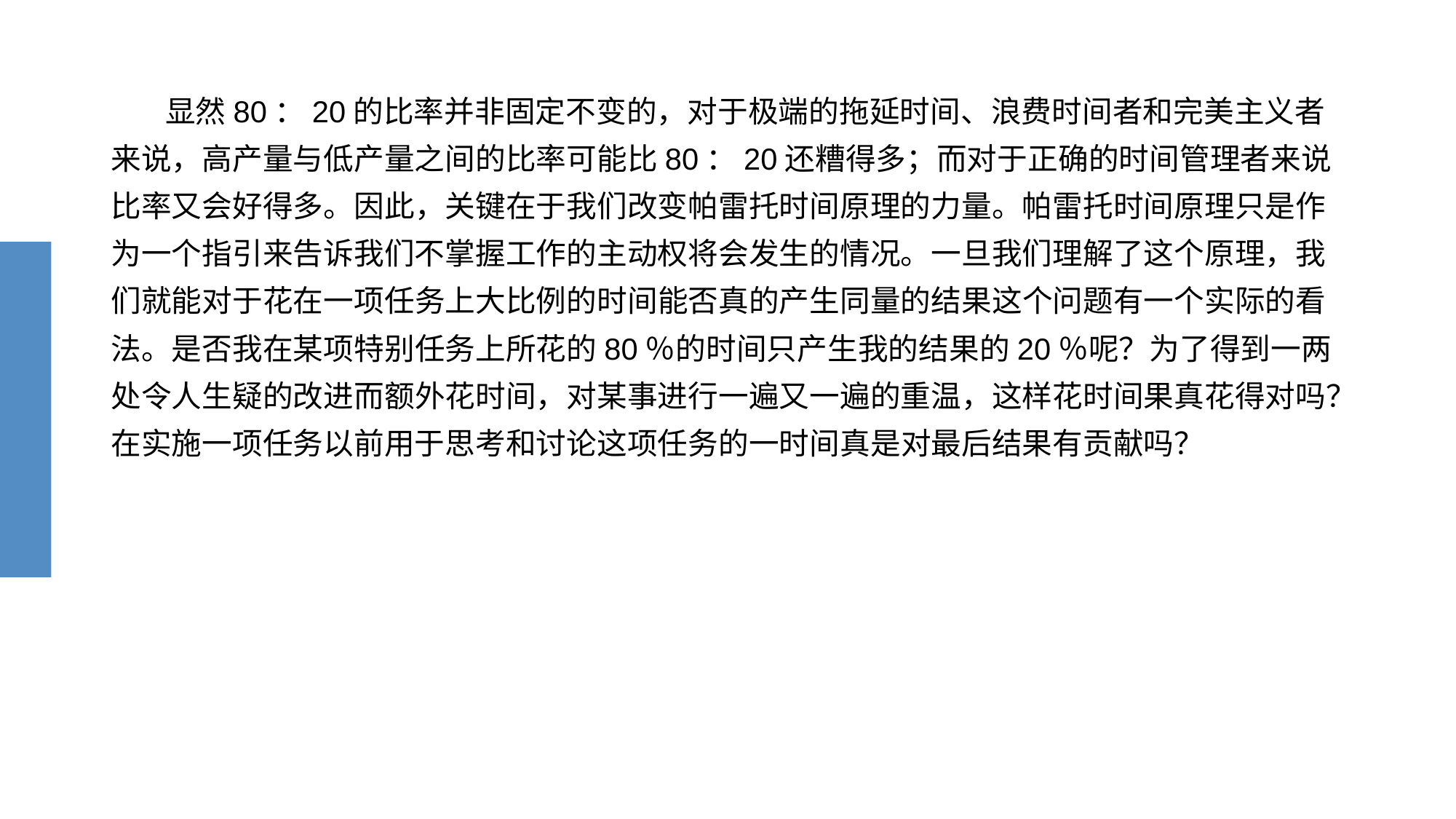

# 显然80：20的比率并非固定不变的，对于极端的拖延时间、浪费时间者和完美主义者来说，高产量与低产量之间的比率可能比80：20还糟得多；而对于正确的时间管理者来说比率又会好得多。因此，关键在于我们改变帕雷托时间原理的力量。帕雷托时间原理只是作为一个指引来告诉我们不掌握工作的主动权将会发生的情况。一旦我们理解了这个原理，我们就能对于花在一项任务上大比例的时间能否真的产生同量的结果这个问题有一个实际的看法。是否我在某项特别任务上所花的80％的时间只产生我的结果的20％呢？为了得到一两处令人生疑的改进而额外花时间，对某事进行一遍又一遍的重温，这样花时间果真花得对吗？在实施一项任务以前用于思考和讨论这项任务的一时间真是对最后结果有贡献吗？